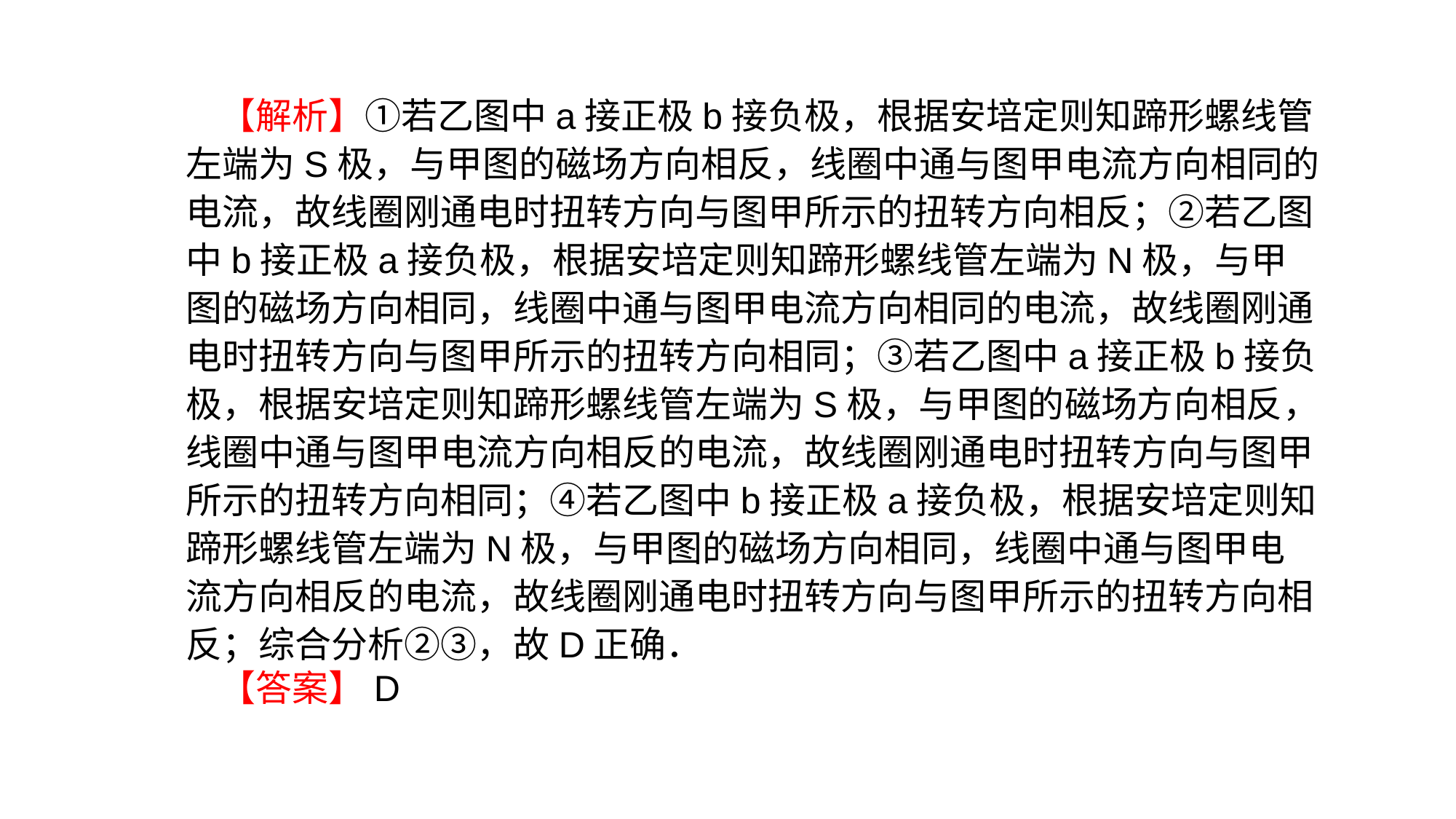

【解析】①若乙图中a接正极b接负极，根据安培定则知蹄形螺线管左端为S极，与甲图的磁场方向相反，线圈中通与图甲电流方向相同的电流，故线圈刚通电时扭转方向与图甲所示的扭转方向相反；②若乙图中b接正极a接负极，根据安培定则知蹄形螺线管左端为N极，与甲图的磁场方向相同，线圈中通与图甲电流方向相同的电流，故线圈刚通电时扭转方向与图甲所示的扭转方向相同；③若乙图中a接正极b接负极，根据安培定则知蹄形螺线管左端为S极，与甲图的磁场方向相反，线圈中通与图甲电流方向相反的电流，故线圈刚通电时扭转方向与图甲所示的扭转方向相同；④若乙图中b接正极a接负极，根据安培定则知蹄形螺线管左端为N极，与甲图的磁场方向相同，线圈中通与图甲电流方向相反的电流，故线圈刚通电时扭转方向与图甲所示的扭转方向相反；综合分析②③，故D正确．
   【答案】D